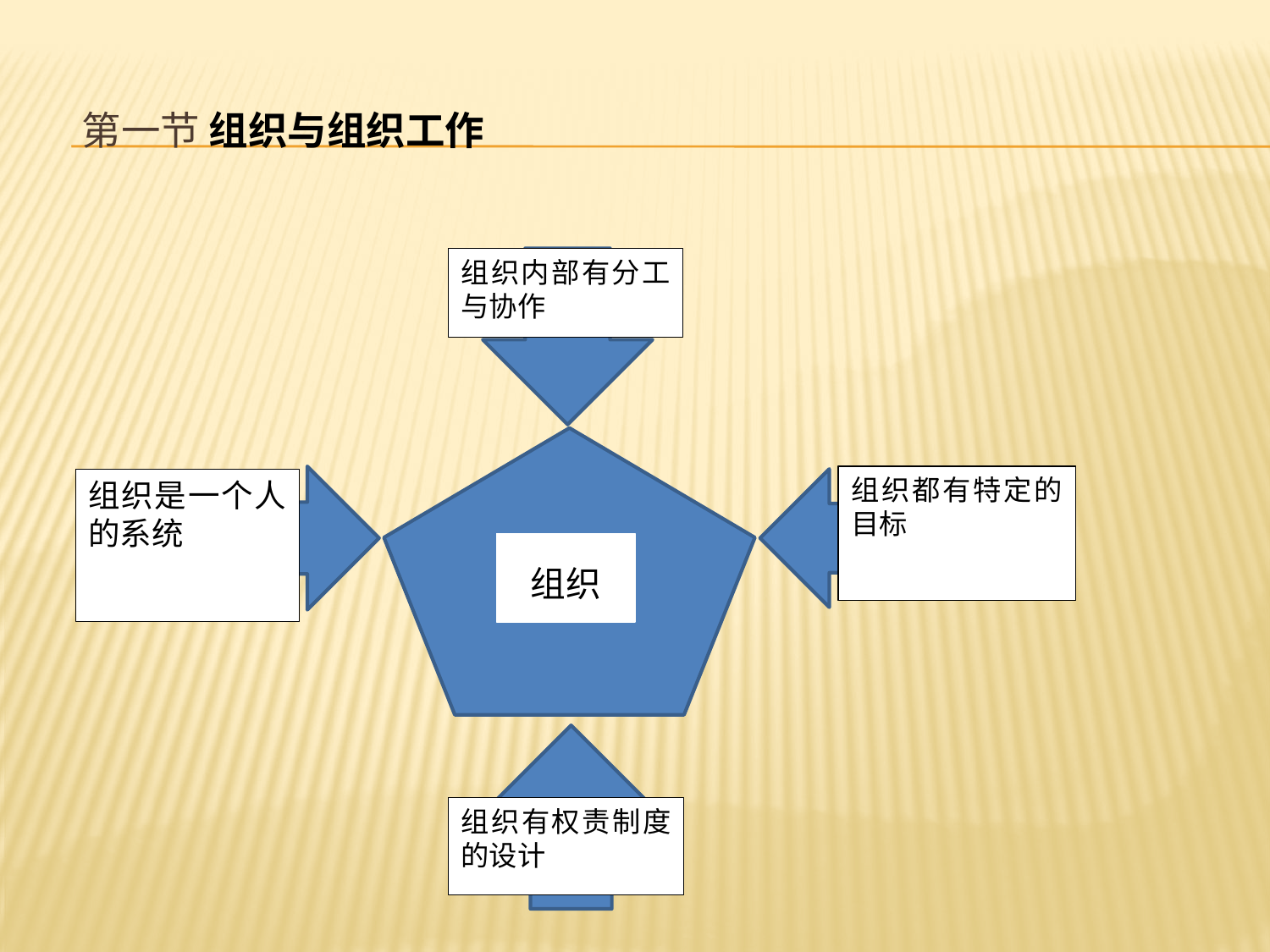

# 第一节 组织与组织工作

组织内部有分工与协作
组织都有特定的目标
组织是一个人的系统

组织
组织有权责制度的设计